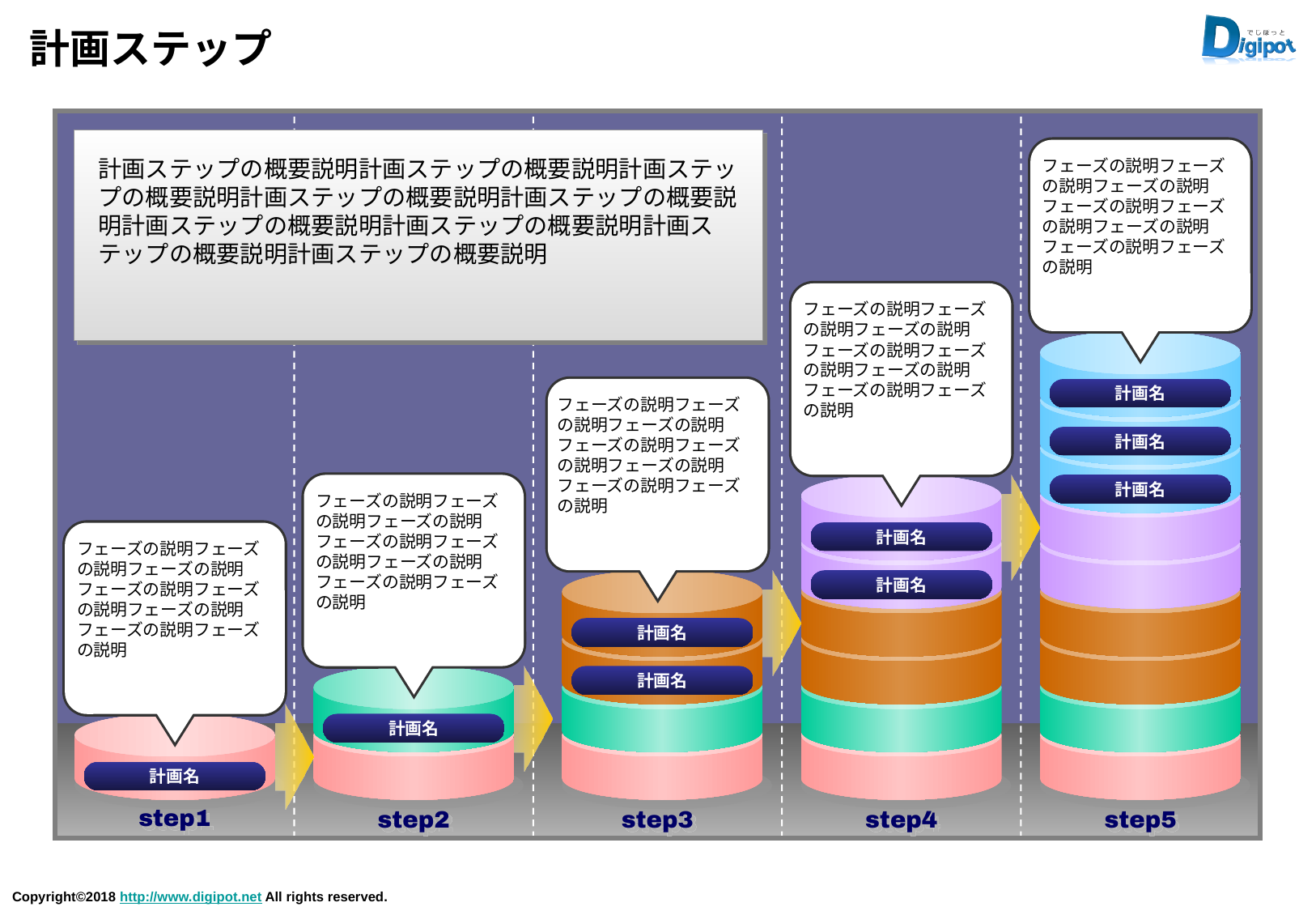

# 計画ステップ

計画ステップの概要説明計画ステップの概要説明計画ステップの概要説明計画ステップの概要説明計画ステップの概要説明計画ステップの概要説明計画ステップの概要説明計画ステップの概要説明計画ステップの概要説明

フェーズの説明フェーズの説明フェーズの説明フェーズの説明フェーズの説明フェーズの説明フェーズの説明フェーズの説明

フェーズの説明フェーズの説明フェーズの説明フェーズの説明フェーズの説明フェーズの説明フェーズの説明フェーズの説明

計画名
フェーズの説明フェーズの説明フェーズの説明フェーズの説明フェーズの説明フェーズの説明フェーズの説明フェーズの説明

計画名

計画名

フェーズの説明フェーズの説明フェーズの説明フェーズの説明フェーズの説明フェーズの説明フェーズの説明フェーズの説明

計画名

フェーズの説明フェーズの説明フェーズの説明フェーズの説明フェーズの説明フェーズの説明フェーズの説明フェーズの説明

計画名

計画名

計画名

計画名

計画名

step1
step2
step3
step4
step5